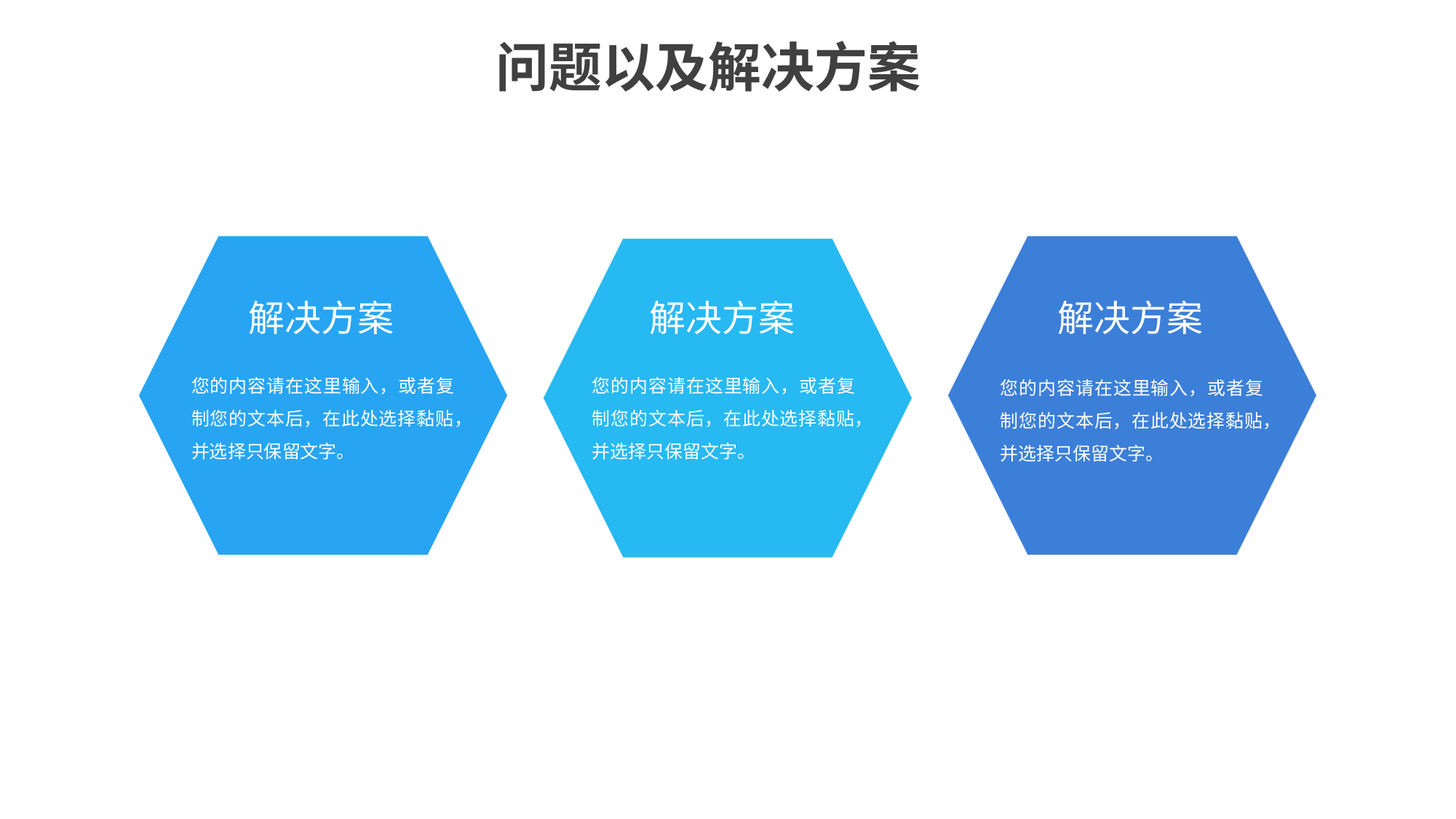

问题以及解决方案

解决方案
解决方案
解决方案
您的内容请在这里输入，或者复制您的文本后，在此处选择黏贴，并选择只保留文字。
您的内容请在这里输入，或者复制您的文本后，在此处选择黏贴，并选择只保留文字。
您的内容请在这里输入，或者复制您的文本后，在此处选择黏贴，并选择只保留文字。